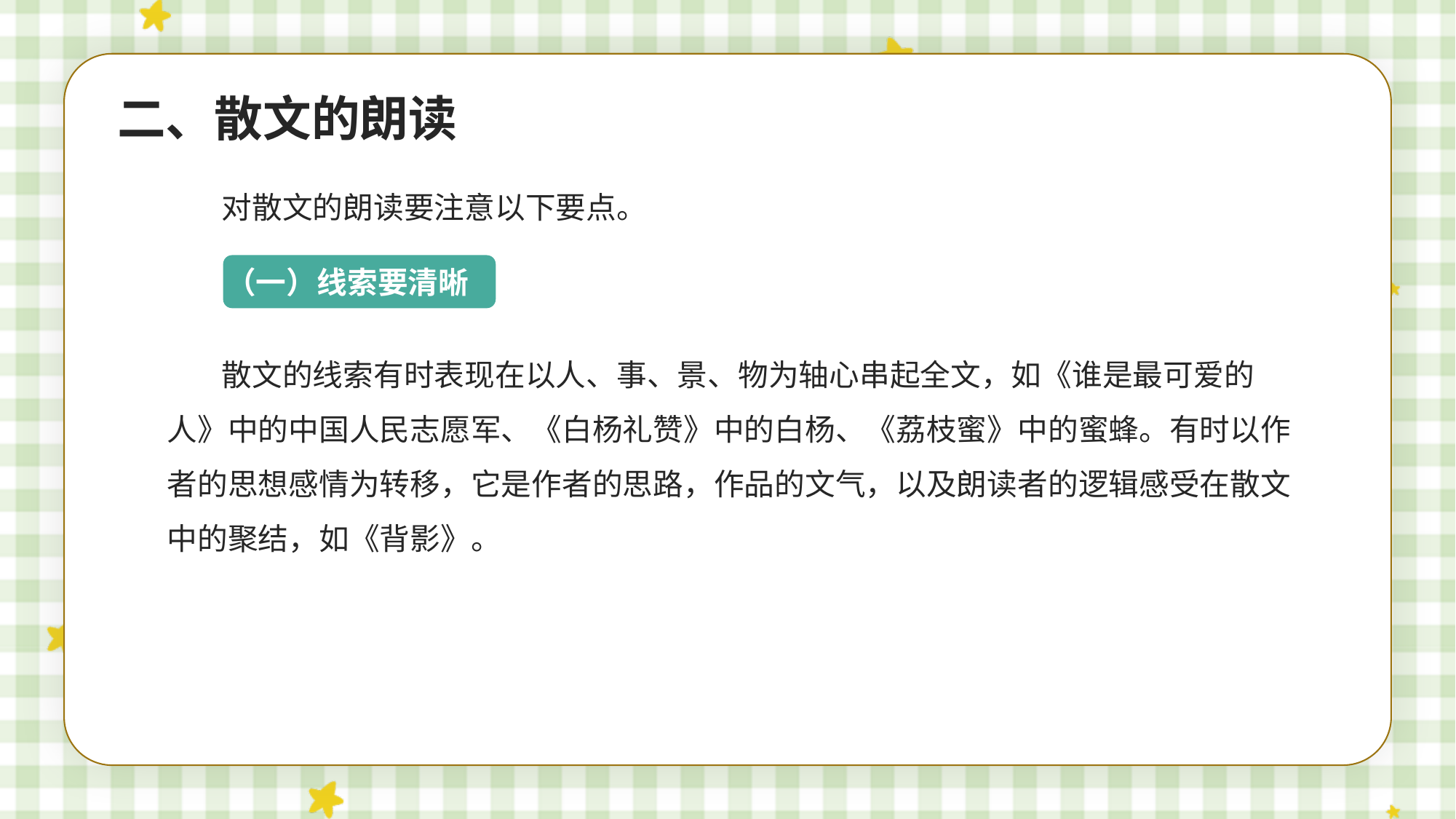

二、散文的朗读
对散文的朗读要注意以下要点。
（一）线索要清晰
散文的线索有时表现在以人、事、景、物为轴心串起全文，如《谁是最可爱的人》中的中国人民志愿军、《白杨礼赞》中的白杨、《荔枝蜜》中的蜜蜂。有时以作者的思想感情为转移，它是作者的思路，作品的文气，以及朗读者的逻辑感受在散文中的聚结，如《背影》。